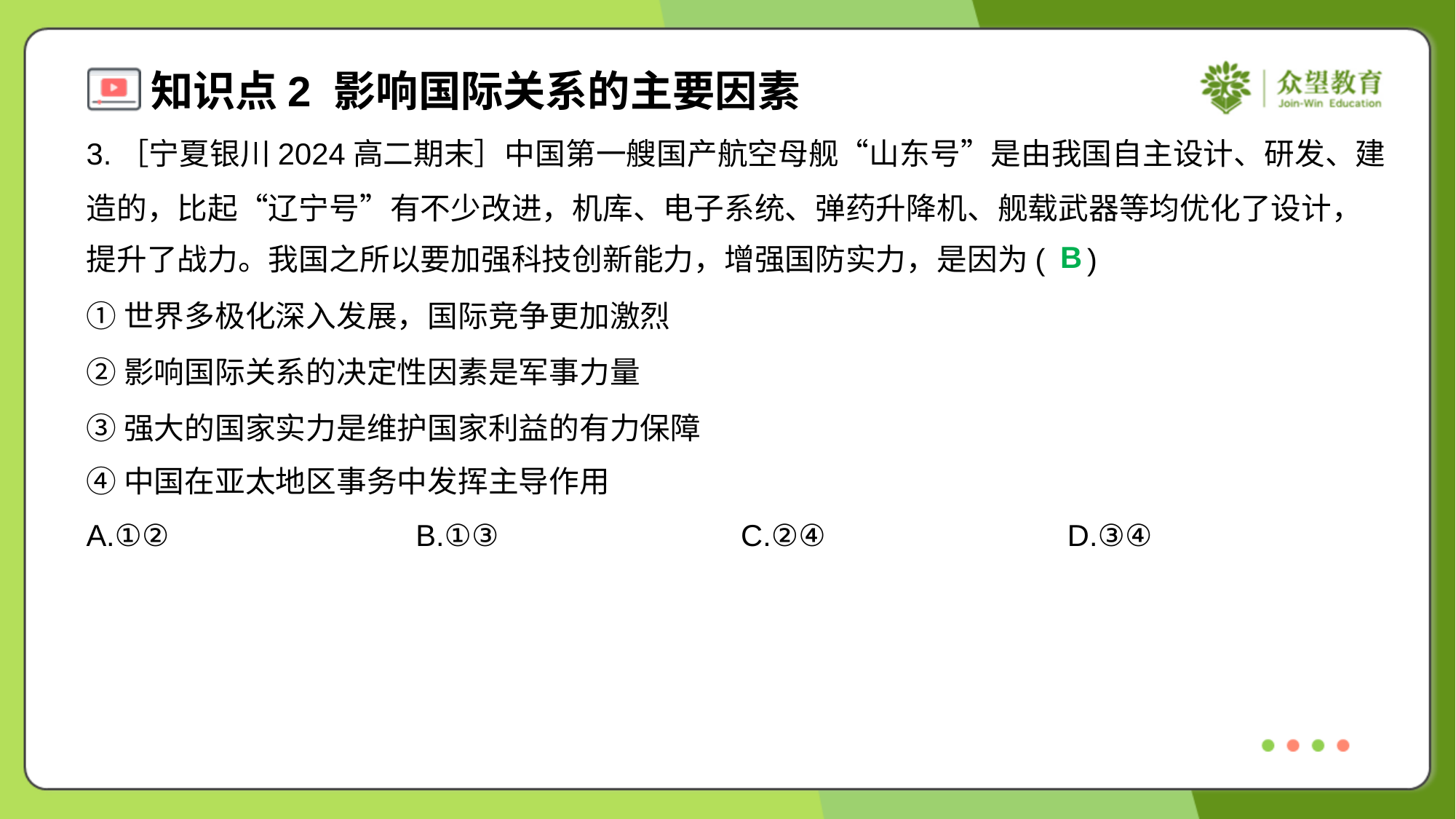

3.［宁夏银川2024高二期末］中国第一艘国产航空母舰“山东号”是由我国自主设计、研发、建
造的，比起“辽宁号”有不少改进，机库、电子系统、弹药升降机、舰载武器等均优化了设计，
提升了战力。我国之所以要加强科技创新能力，增强国防实力，是因为(     )
B
①世界多极化深入发展，国际竞争更加激烈
②影响国际关系的决定性因素是军事力量
③强大的国家实力是维护国家利益的有力保障
④中国在亚太地区事务中发挥主导作用
A.①②	B.①③	C.②④	D.③④